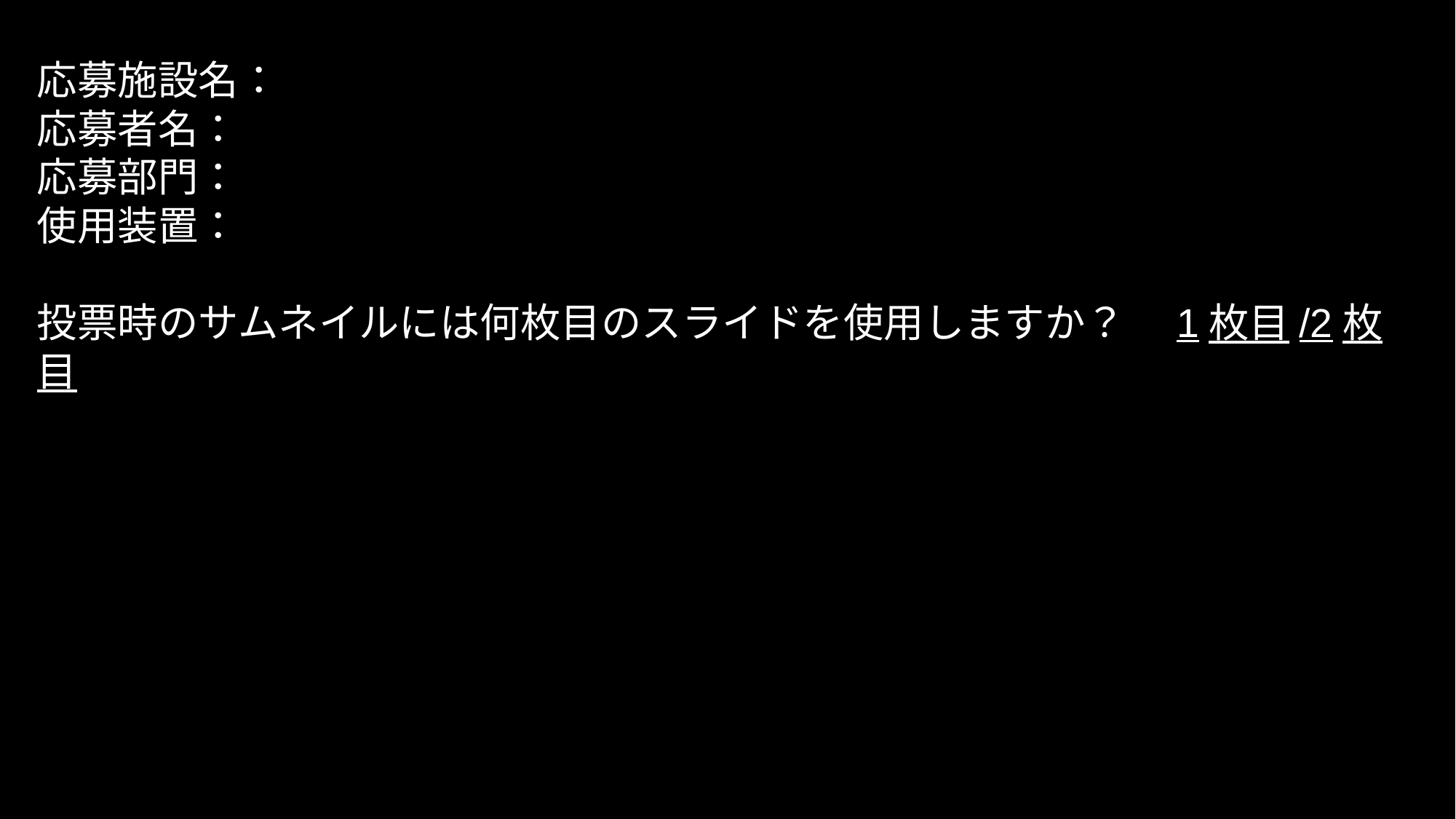

応募施設名：
応募者名：
応募部門：
使用装置：

投票時のサムネイルには何枚目のスライドを使用しますか？　1枚目/2枚目